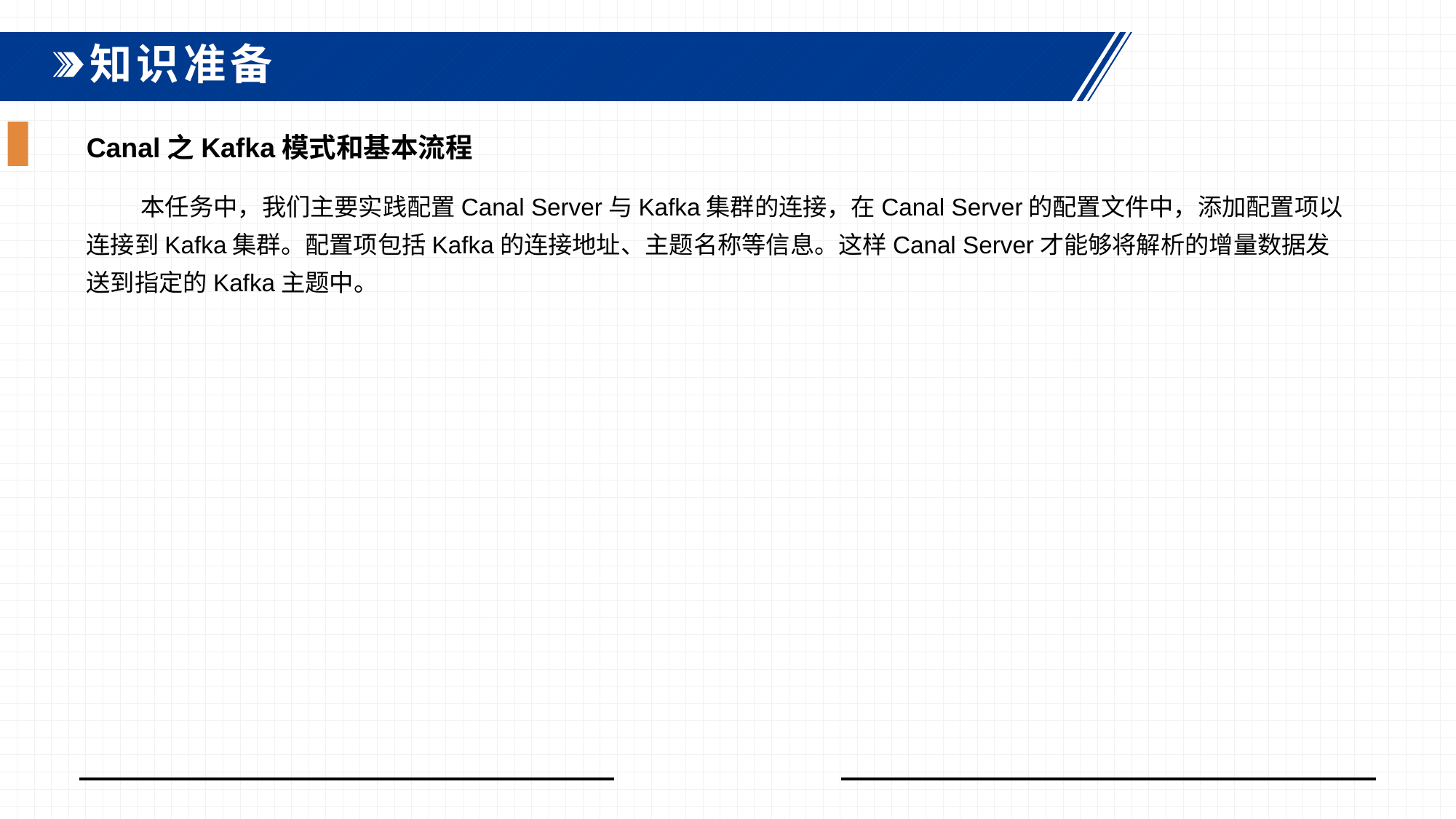

知识准备
Canal之Kafka模式和基本流程
本任务中，我们主要实践配置Canal Server与Kafka集群的连接，在Canal Server的配置文件中，添加配置项以连接到Kafka集群。配置项包括Kafka的连接地址、主题名称等信息。这样Canal Server才能够将解析的增量数据发送到指定的Kafka主题中。